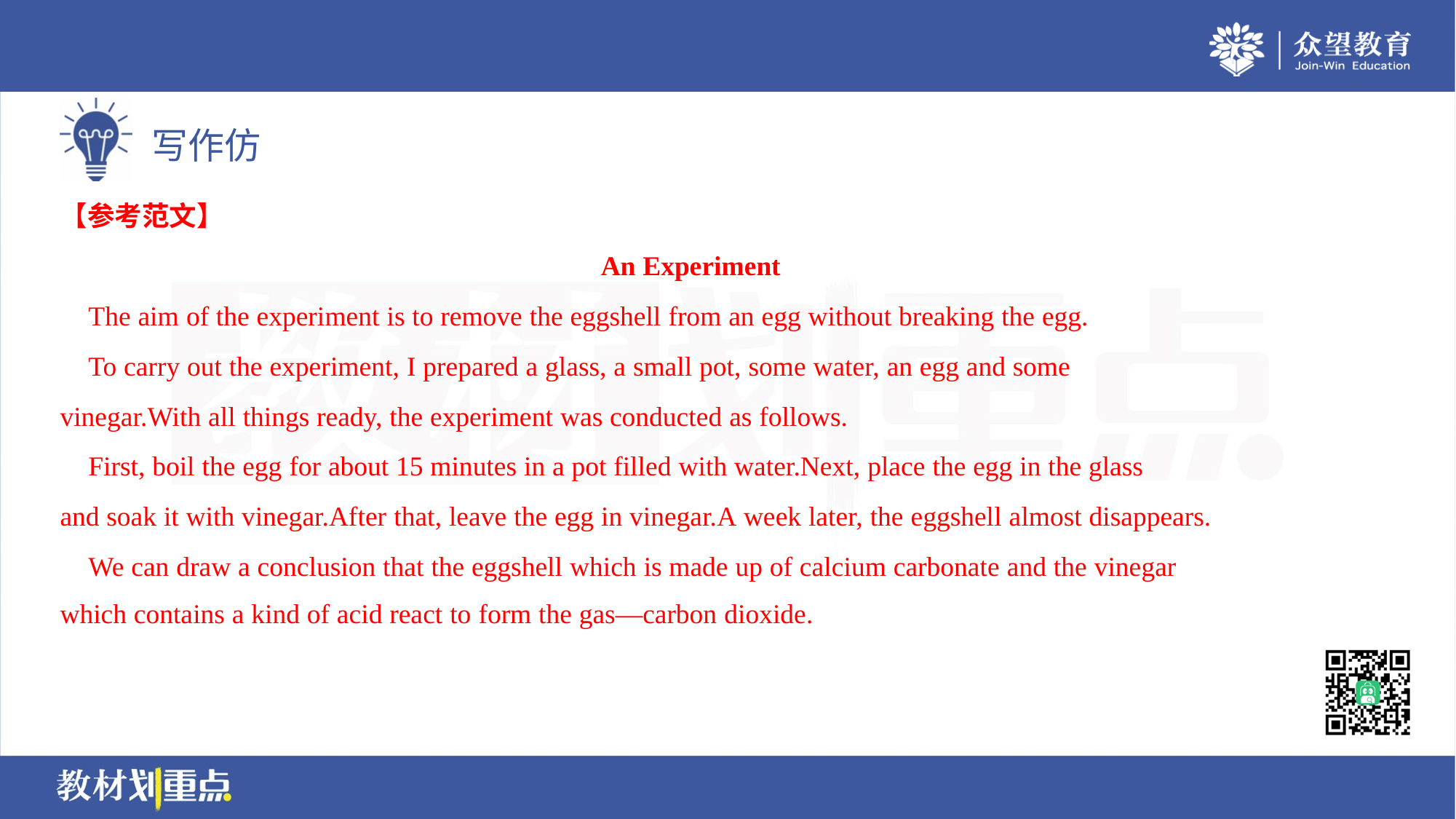

【参考范文】
An Experiment
    The aim of the experiment is to remove the eggshell from an egg without breaking the egg.
    To carry out the experiment, I prepared a glass, a small pot, some water, an egg and some
vinegar.With all things ready, the experiment was conducted as follows.
    First, boil the egg for about 15 minutes in a pot filled with water.Next, place the egg in the glass
and soak it with vinegar.After that, leave the egg in vinegar.A week later, the eggshell almost disappears.
    We can draw a conclusion that the eggshell which is made up of calcium carbonate and the vinegar
which contains a kind of acid react to form the gas—carbon dioxide.